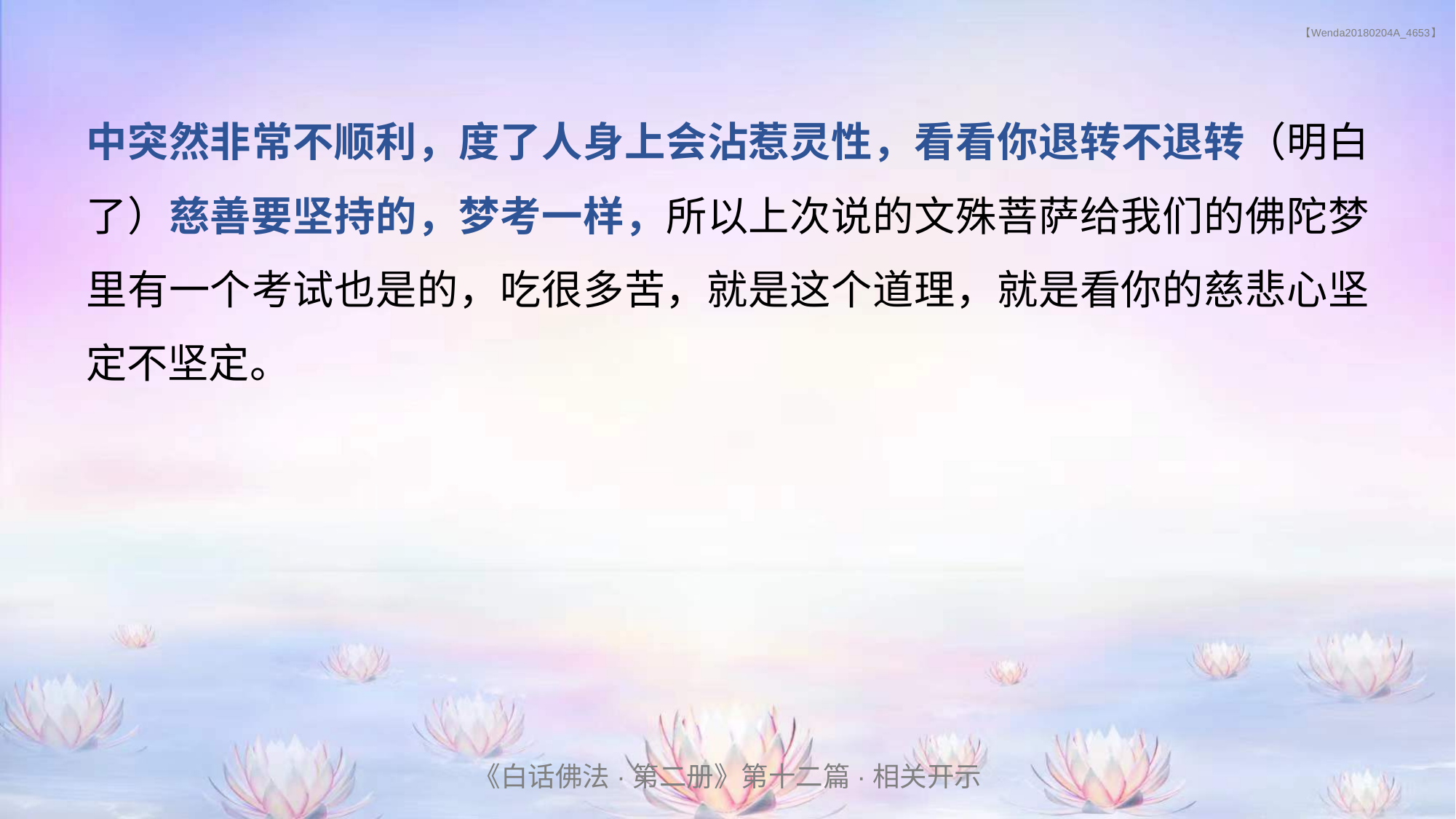

# 【Wenda20180204A_4653】
中突然非常不顺利，度了人身上会沾惹灵性，看看你退转不退转（明白了）慈善要坚持的，梦考一样，所以上次说的文殊菩萨给我们的佛陀梦里有一个考试也是的，吃很多苦，就是这个道理，就是看你的慈悲心坚定不坚定。

《白话佛法·第二册》第十二篇·相关开示